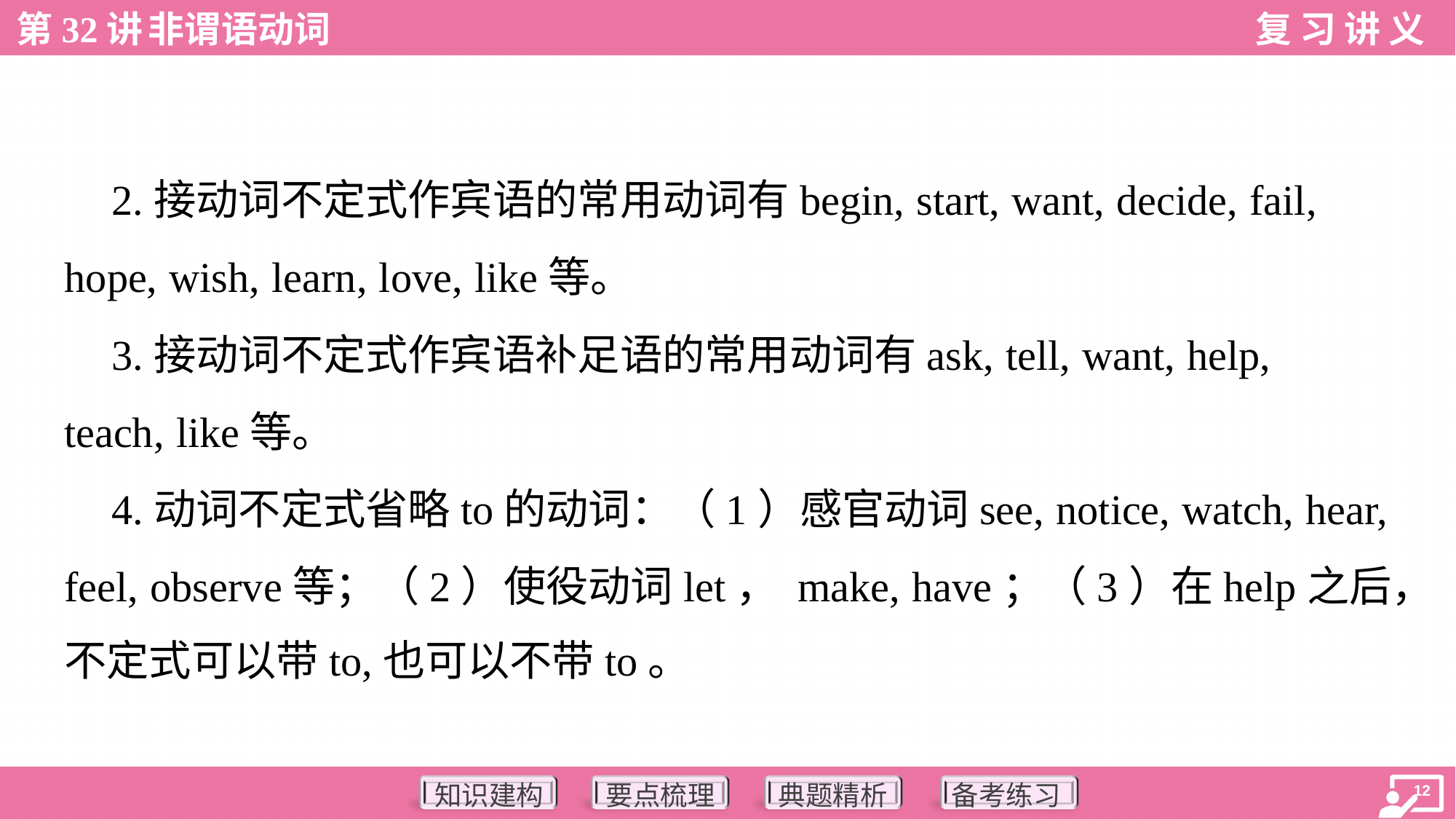

2.接动词不定式作宾语的常用动词有begin, start, want, decide, fail,
hope, wish, learn, love, like等。
    3.接动词不定式作宾语补足语的常用动词有ask, tell, want, help,
teach, like等。
    4.动词不定式省略to的动词：（1）感官动词see, notice, watch, hear,
feel, observe等；（2）使役动词let， make, have；（3）在help之后，
不定式可以带to,也可以不带to。